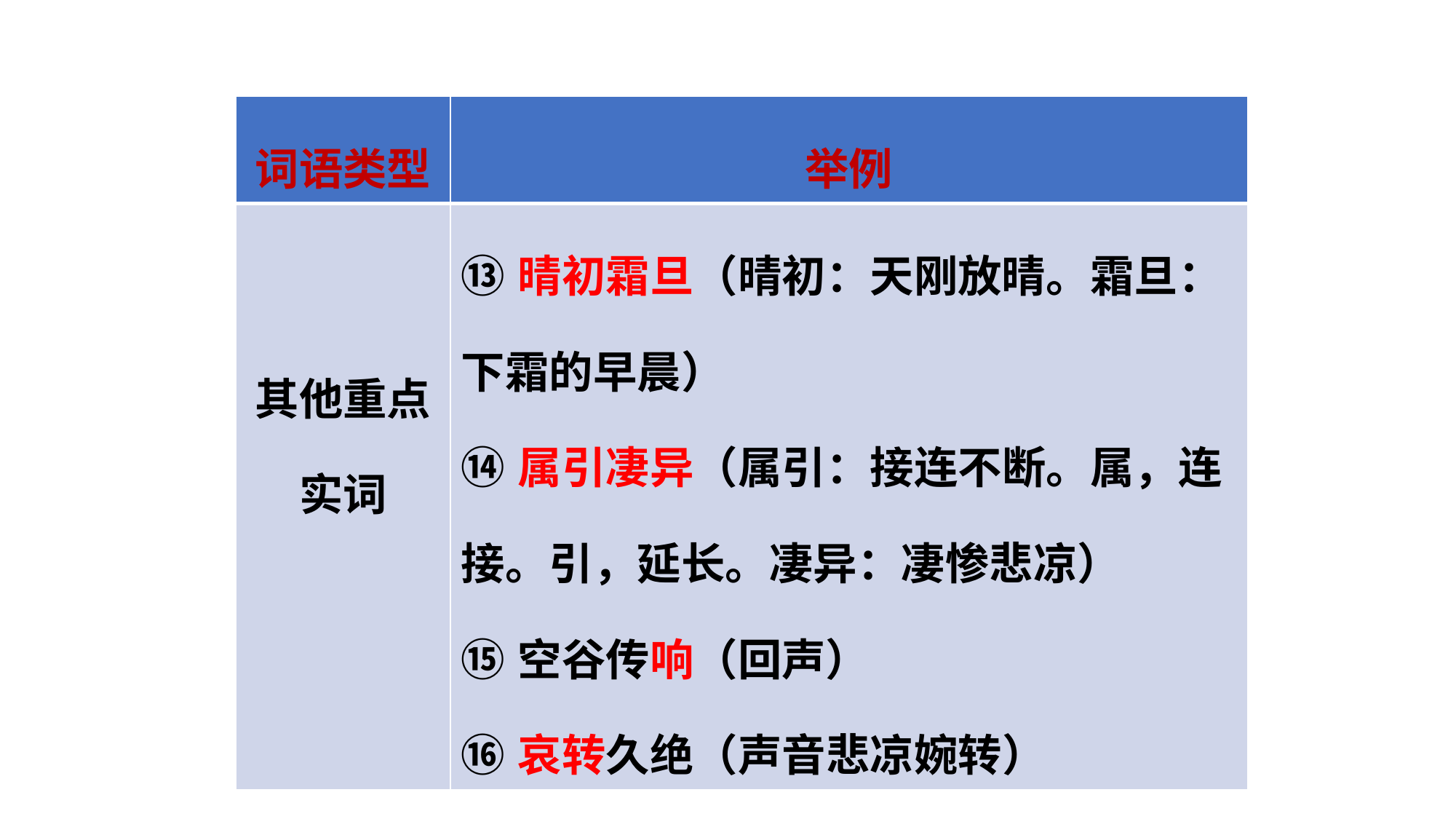

| 词语类型 | 举例 |
| --- | --- |
| 其他重点实词 | ⑬晴初霜旦（晴初：天刚放晴。霜旦：下霜的早晨） ⑭属引凄异（属引：接连不断。属，连接。引，延长。凄异：凄惨悲凉） ⑮空谷传响（回声） ⑯哀转久绝（声音悲凉婉转） |